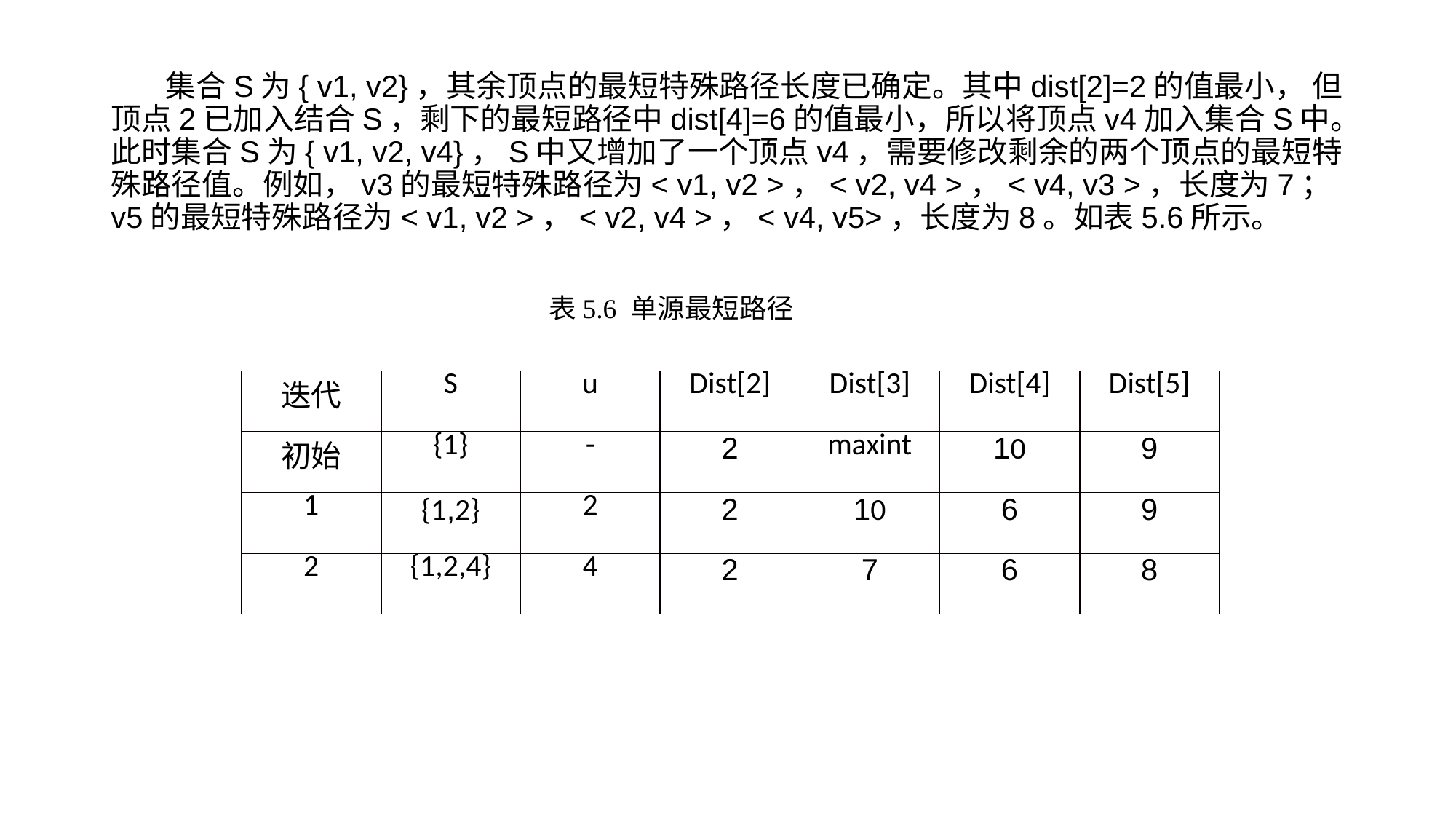

集合S为{ v1, v2}，其余顶点的最短特殊路径长度已确定。其中dist[2]=2的值最小， 但顶点2已加入结合S，剩下的最短路径中dist[4]=6的值最小，所以将顶点v4加入集合S中。此时集合S为{ v1, v2, v4}，S中又增加了一个顶点v4，需要修改剩余的两个顶点的最短特殊路径值。例如，v3的最短特殊路径为< v1, v2 >，< v2, v4 >，< v4, v3 >，长度为7；v5的最短特殊路径为< v1, v2 >，< v2, v4 >，< v4, v5>，长度为8。如表5.6所示。
表5.6 单源最短路径
| 迭代 | S | u | Dist[2] | Dist[3] | Dist[4] | Dist[5] |
| --- | --- | --- | --- | --- | --- | --- |
| 初始 | {1} | - | 2 | maxint | 10 | 9 |
| 1 | {1,2} | 2 | 2 | 10 | 6 | 9 |
| 2 | {1,2,4} | 4 | 2 | 7 | 6 | 8 |